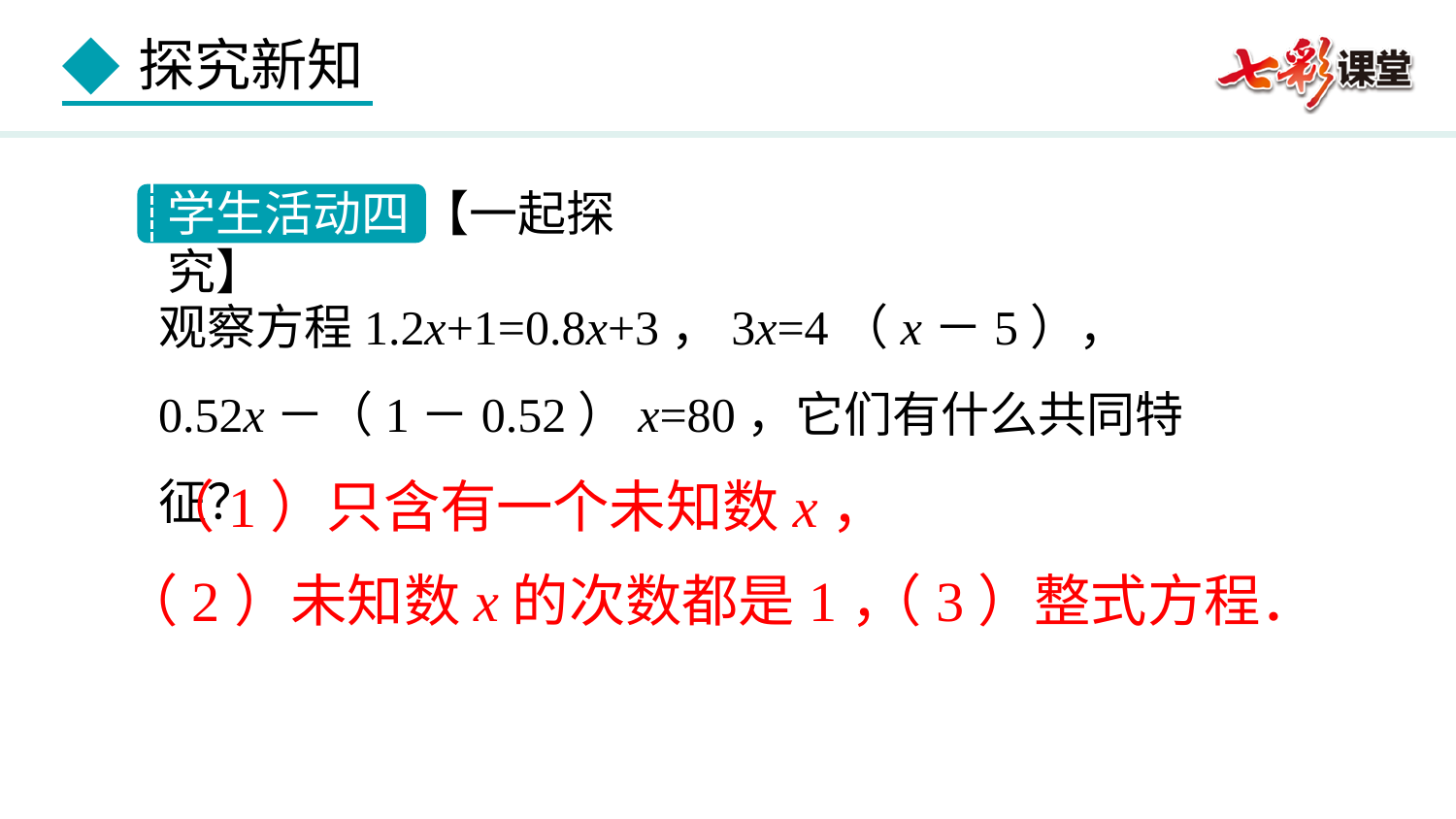

学生活动四 【一起探究】

观察方程1.2x+1=0.8x+3，3x=4（x－5），
0.52x－（1－0.52）x=80，它们有什么共同特征？
（1）只含有一个未知数x，
（3）整式方程．
（2）未知数x的次数都是1，